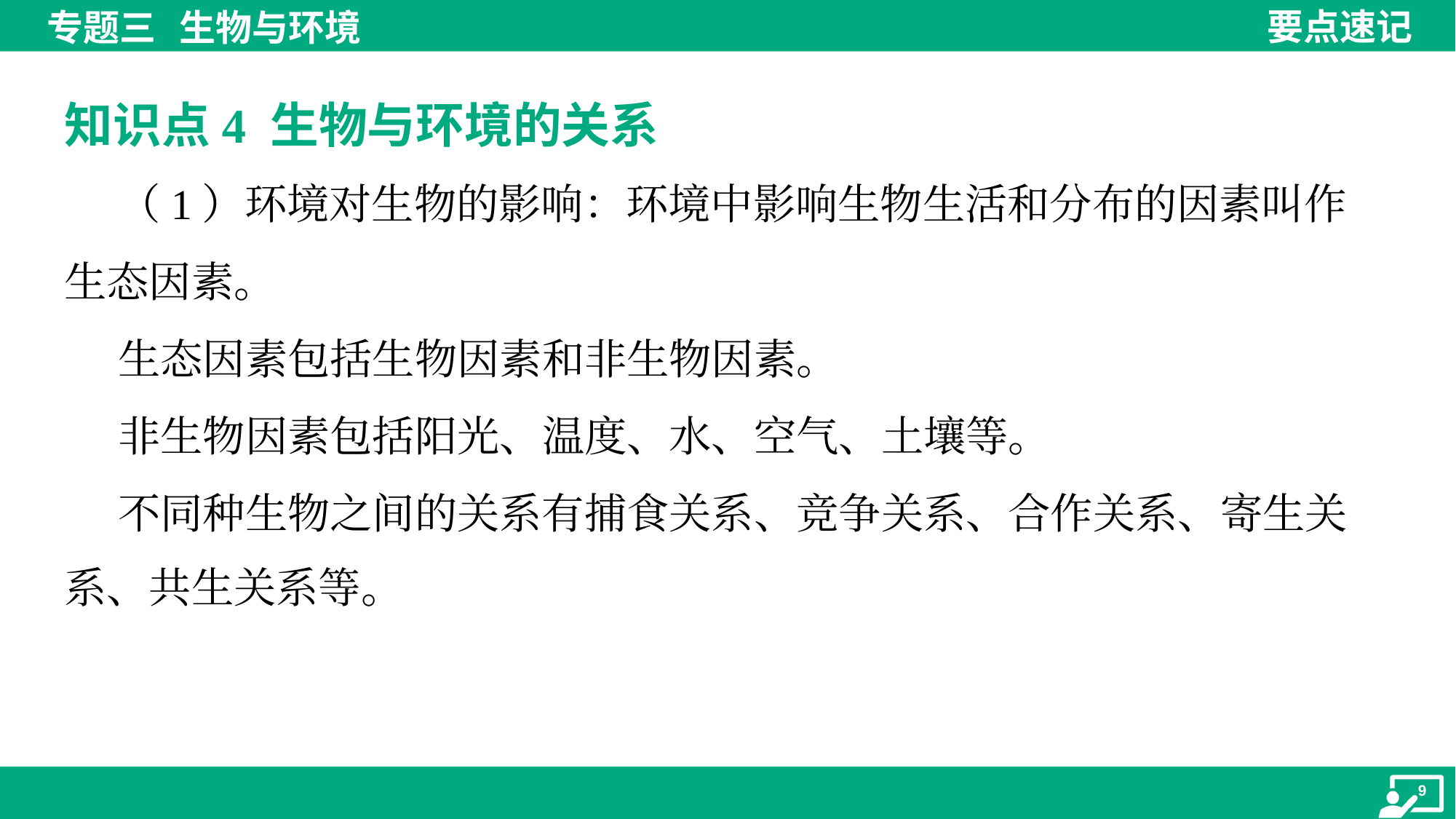

知识点4 生物与环境的关系
    （1）环境对生物的影响：环境中影响生物生活和分布的因素叫作
生态因素。
    生态因素包括生物因素和非生物因素。
    非生物因素包括阳光、温度、水、空气、土壤等。
    不同种生物之间的关系有捕食关系、竞争关系、合作关系、寄生关
系、共生关系等。